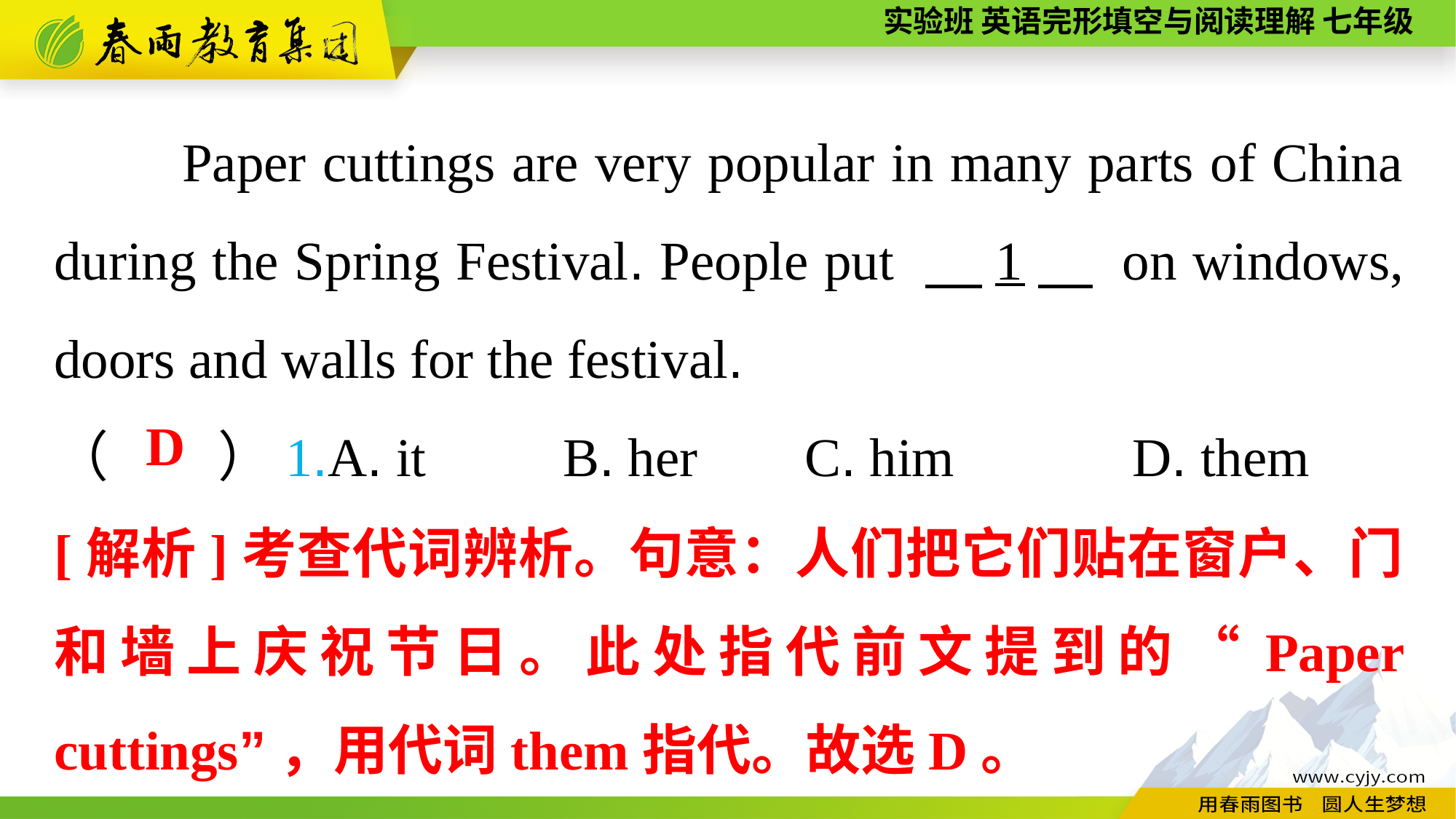

Paper cuttings are very popular in many parts of China during the Spring Festival. People put 　1　 on windows, doors and walls for the festival.

（　　）1.A. it          B. her	       C. him	       D. them
D
[解析]考查代词辨析。句意：人们把它们贴在窗户、门和墙上庆祝节日。此处指代前文提到的“Paper cuttings”，用代词them指代。故选D。